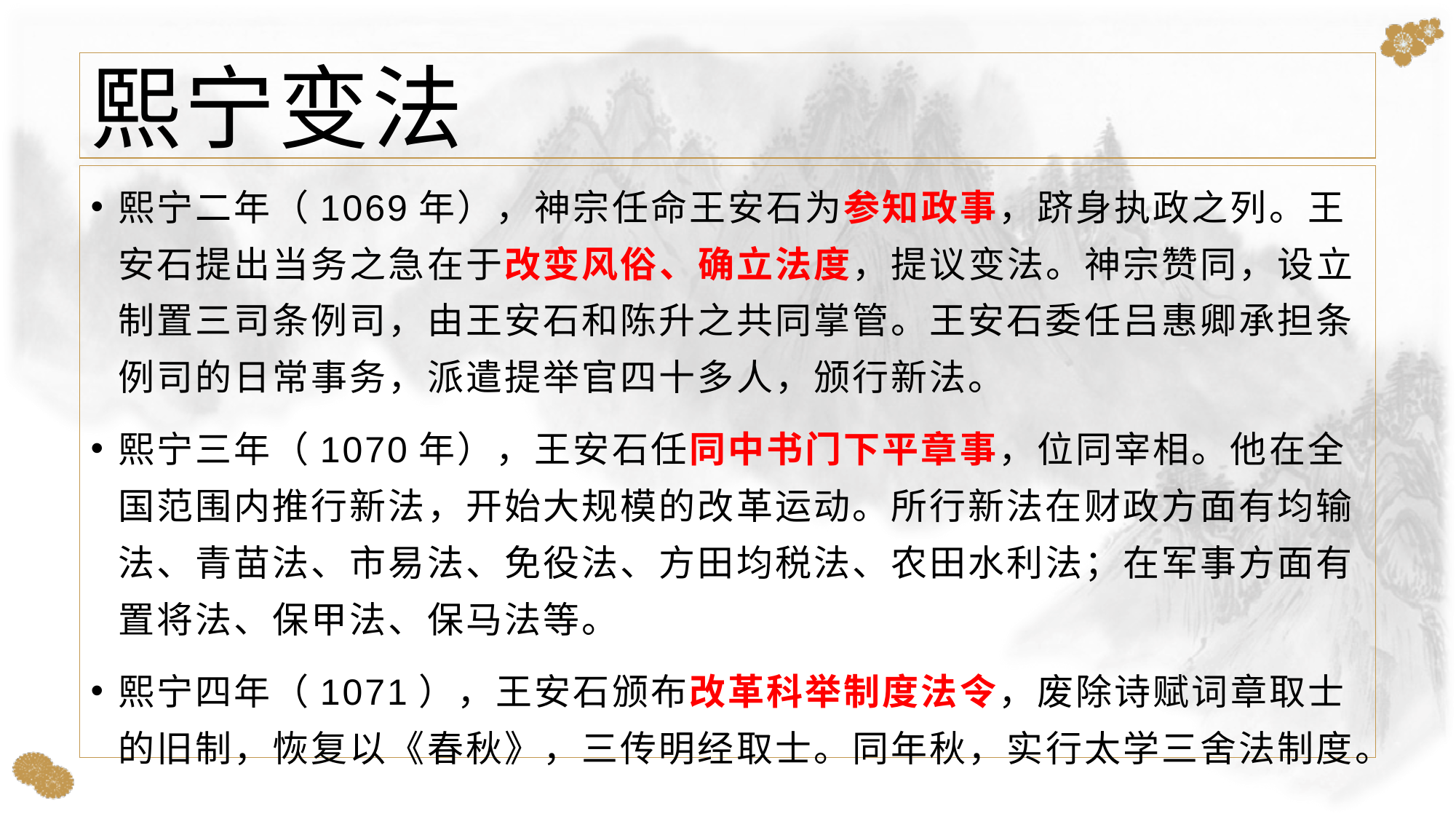

# 熙宁变法
熙宁二年（1069年），神宗任命王安石为参知政事，跻身执政之列。王安石提出当务之急在于改变风俗、确立法度，提议变法。神宗赞同，设立制置三司条例司，由王安石和陈升之共同掌管。王安石委任吕惠卿承担条例司的日常事务，派遣提举官四十多人，颁行新法。
熙宁三年（1070年），王安石任同中书门下平章事，位同宰相。他在全国范围内推行新法，开始大规模的改革运动。所行新法在财政方面有均输法、青苗法、市易法、免役法、方田均税法、农田水利法；在军事方面有置将法、保甲法、保马法等。
熙宁四年（1071），王安石颁布改革科举制度法令，废除诗赋词章取士的旧制，恢复以《春秋》，三传明经取士。同年秋，实行太学三舍法制度。